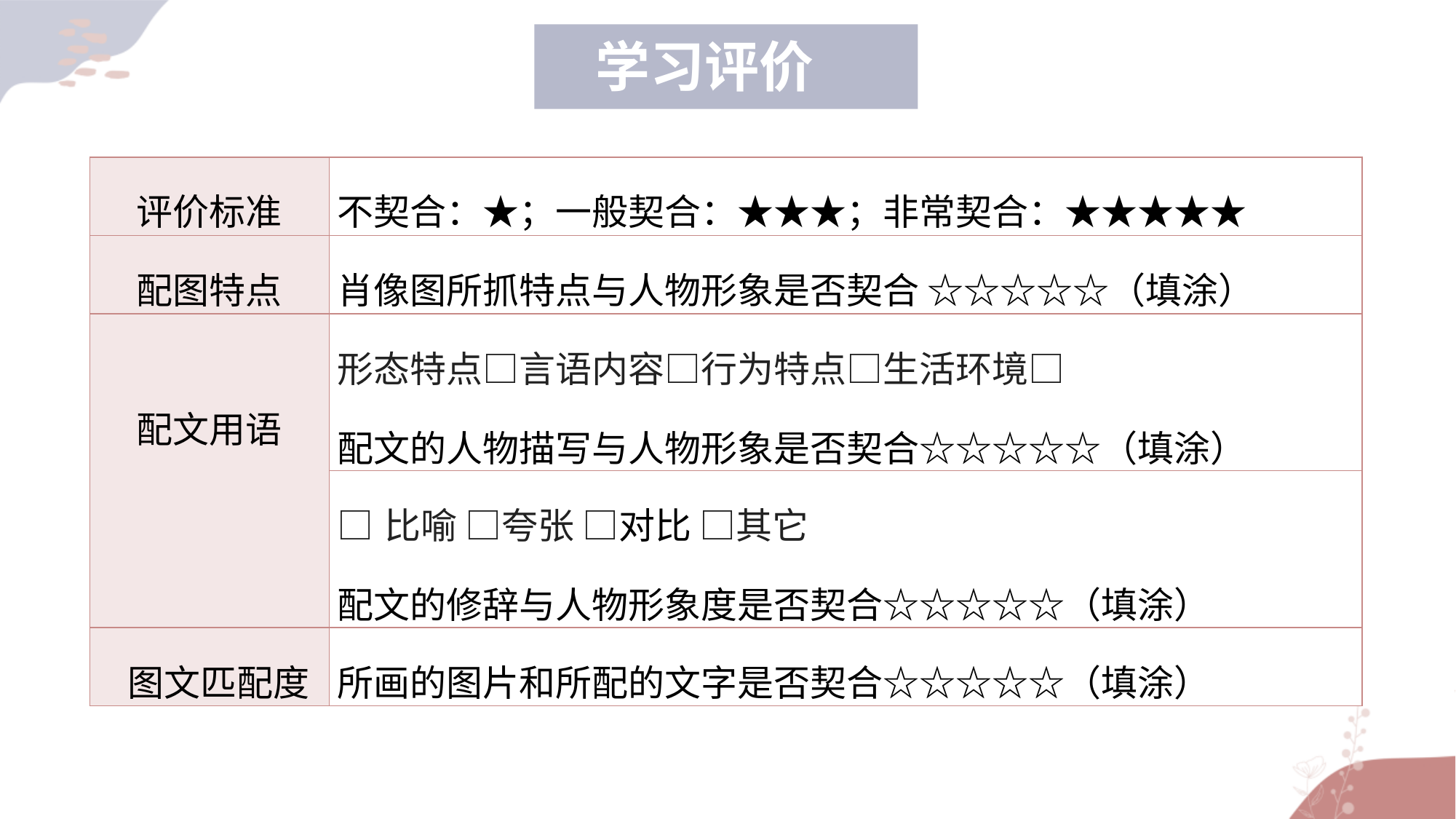

学习评价
| 评价标准 | 不契合：★；一般契合：★★★；非常契合：★★★★★ |
| --- | --- |
| 配图特点 | 肖像图所抓特点与人物形象是否契合 ☆☆☆☆☆（填涂） |
| 配文用语 | 形态特点□言语内容□行为特点□生活环境□ 配文的人物描写与人物形象是否契合☆☆☆☆☆（填涂） |
|  | □比喻 □夸张 □对比 □其它 配文的修辞与人物形象度是否契合☆☆☆☆☆（填涂） |
| 图文匹配度 | 所画的图片和所配的文字是否契合☆☆☆☆☆（填涂） |